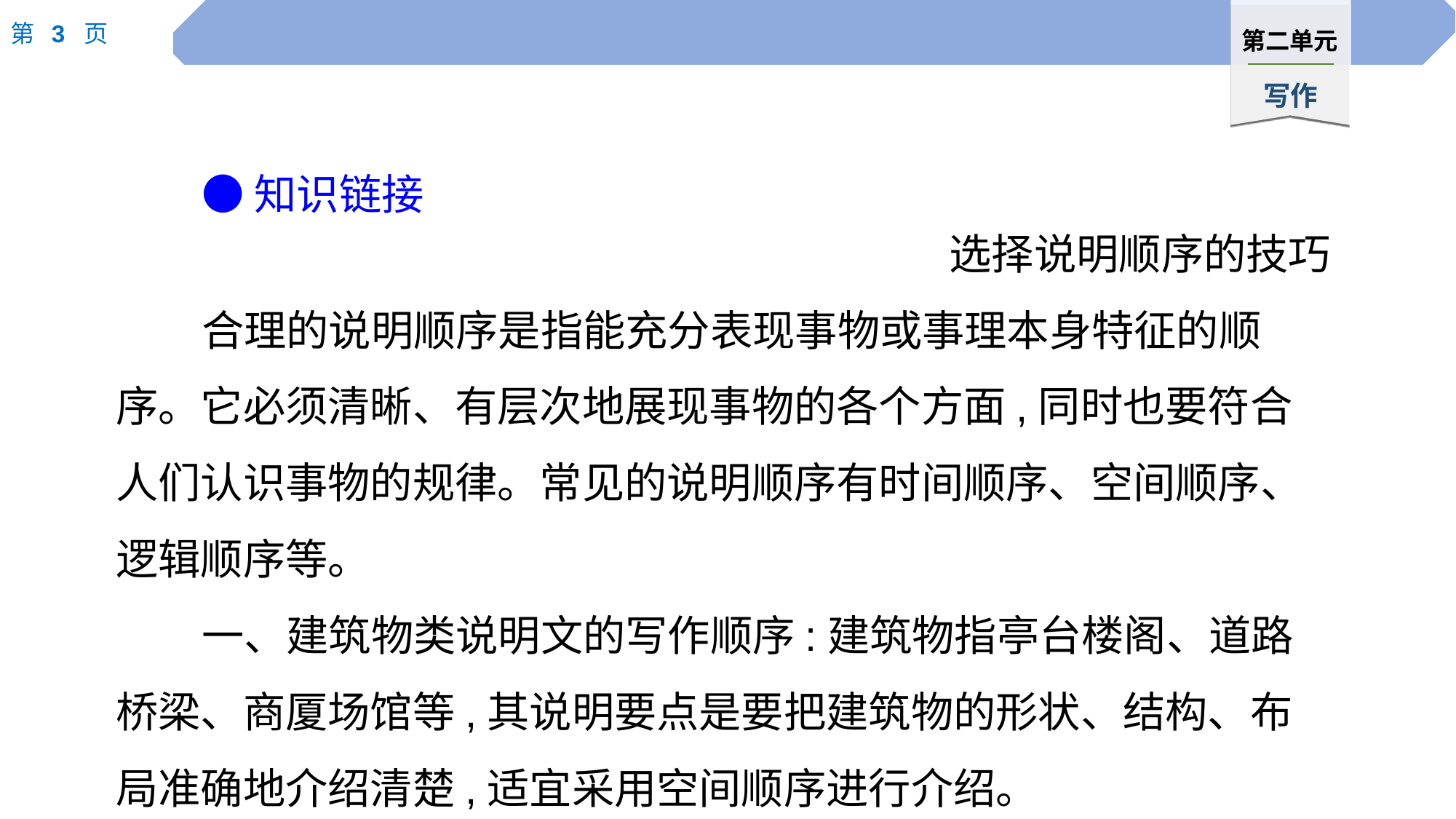

●知识链接
选择说明顺序的技巧
合理的说明顺序是指能充分表现事物或事理本身特征的顺序。它必须清晰、有层次地展现事物的各个方面,同时也要符合人们认识事物的规律。常见的说明顺序有时间顺序、空间顺序、逻辑顺序等。
一、建筑物类说明文的写作顺序:建筑物指亭台楼阁、道路桥梁、商厦场馆等,其说明要点是要把建筑物的形状、结构、布局准确地介绍清楚,适宜采用空间顺序进行介绍。